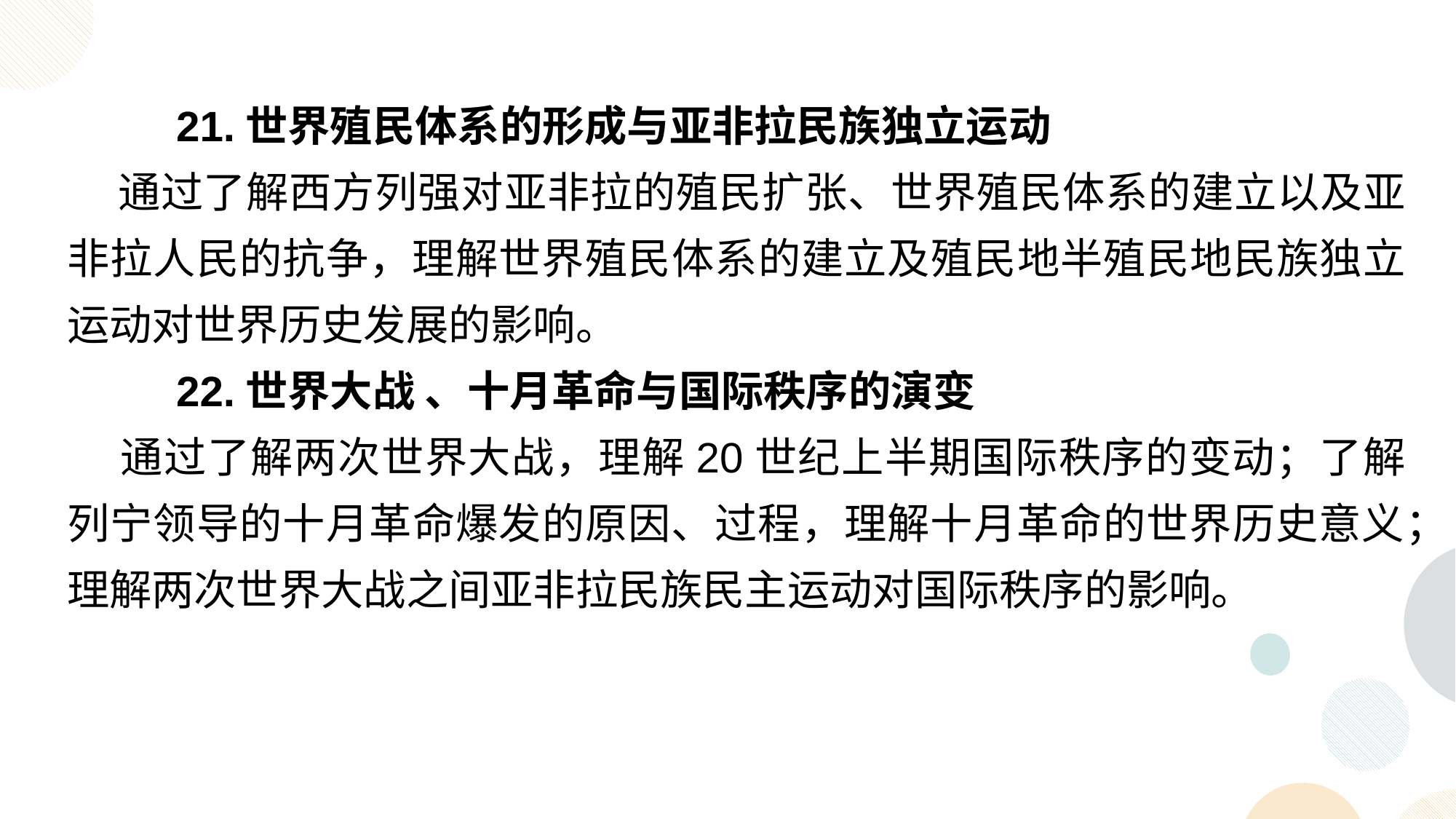

21.世界殖民体系的形成与亚非拉民族独立运动
    通过了解西方列强对亚非拉的殖民扩张、世界殖民体系的建立以及亚非拉人民的抗争，理解世界殖民体系的建立及殖民地半殖民地民族独立运动对世界历史发展的影响。
	22.世界大战 、十月革命与国际秩序的演变
    通过了解两次世界大战，理解20世纪上半期国际秩序的变动；了解列宁领导的十月革命爆发的原因、过程，理解十月革命的世界历史意义；理解两次世界大战之间亚非拉民族民主运动对国际秩序的影响。